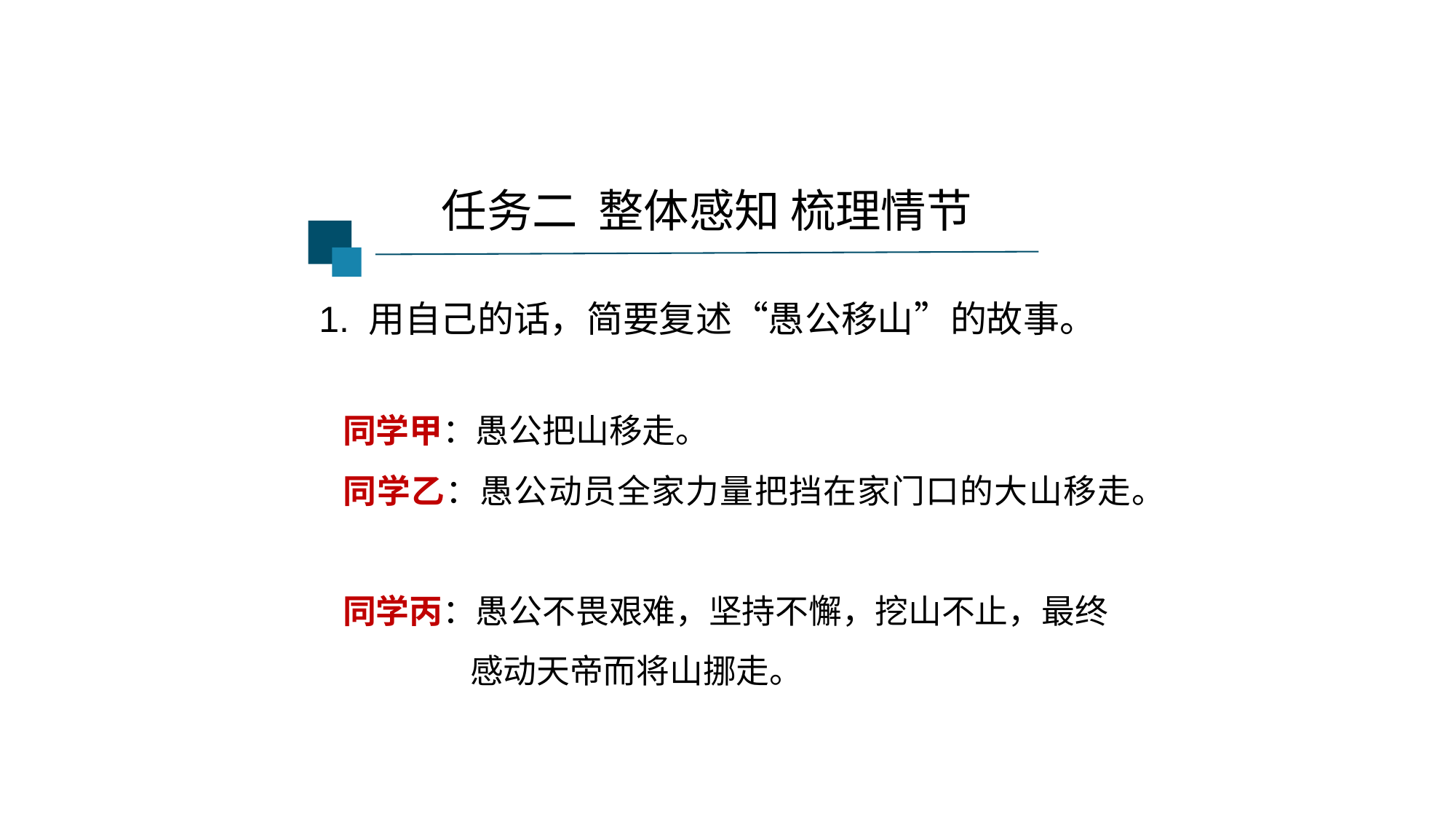

任务二  整体感知 梳理情节

1. 用自己的话，简要复述“愚公移山”的故事。
同学甲：愚公把山移走。
同学乙：愚公动员全家力量把挡在家门口的大山移走。
同学丙：愚公不畏艰难，坚持不懈，挖山不止，最终
                感动天帝而将山挪走。